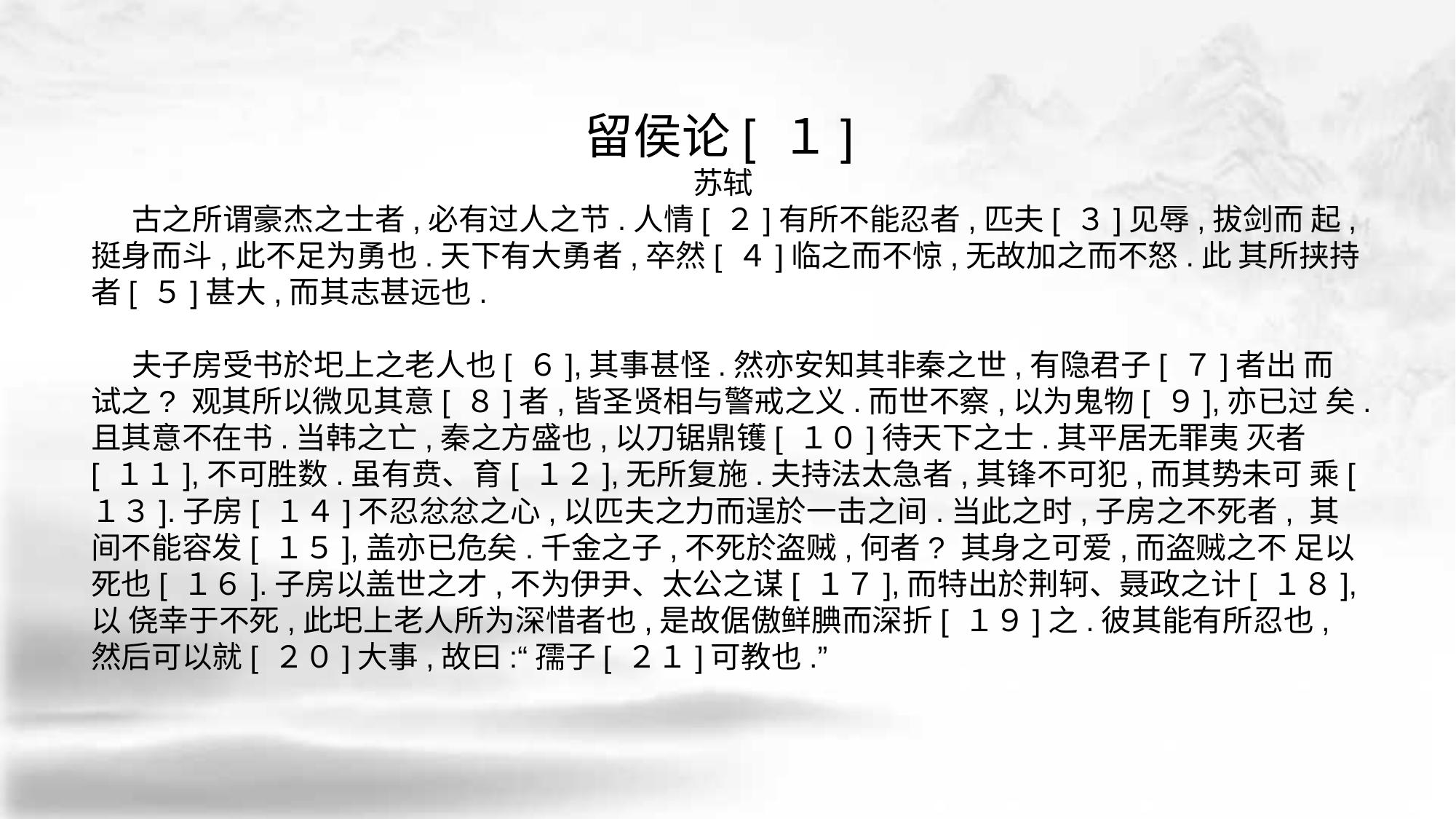

留侯论[ １]
苏轼
     古之所谓豪杰之士者,必有过人之节.人情[ ２]有所不能忍者,匹夫[ ３]见辱,拔剑而 起,挺身而斗,此不足为勇也.天下有大勇者,卒然[ ４]临之而不惊,无故加之而不怒.此 其所挟持者[ ５]甚大,而其志甚远也.

     夫子房受书於圯上之老人也[ ６],其事甚怪.然亦安知其非秦之世,有隐君子[ ７]者出 而试之? 观其所以微见其意[ ８]者,皆圣贤相与警戒之义.而世不察,以为鬼物[ ９],亦已过 矣.且其意不在书.当韩之亡,秦之方盛也,以刀锯鼎镬[ １０]待天下之士.其平居无罪夷 灭者[ １１],不可胜数.虽有贲、育[ １２],无所复施.夫持法太急者,其锋不可犯,而其势未可 乘[ １３].子房[ １４]不忍忿忿之心,以匹夫之力而逞於一击之间.当此之时,子房之不死者, 其间不能容发[ １５],盖亦已危矣.千金之子,不死於盗贼,何者? 其身之可爱,而盗贼之不 足以死也[ １６].子房以盖世之才,不为伊尹、太公之谋[ １７],而特出於荆轲、聂政之计[ １８],以 侥幸于不死,此圯上老人所为深惜者也,是故倨傲鲜腆而深折[ １９]之.彼其能有所忍也, 然后可以就[ ２０]大事,故曰:“孺子[ ２１]可教也.”